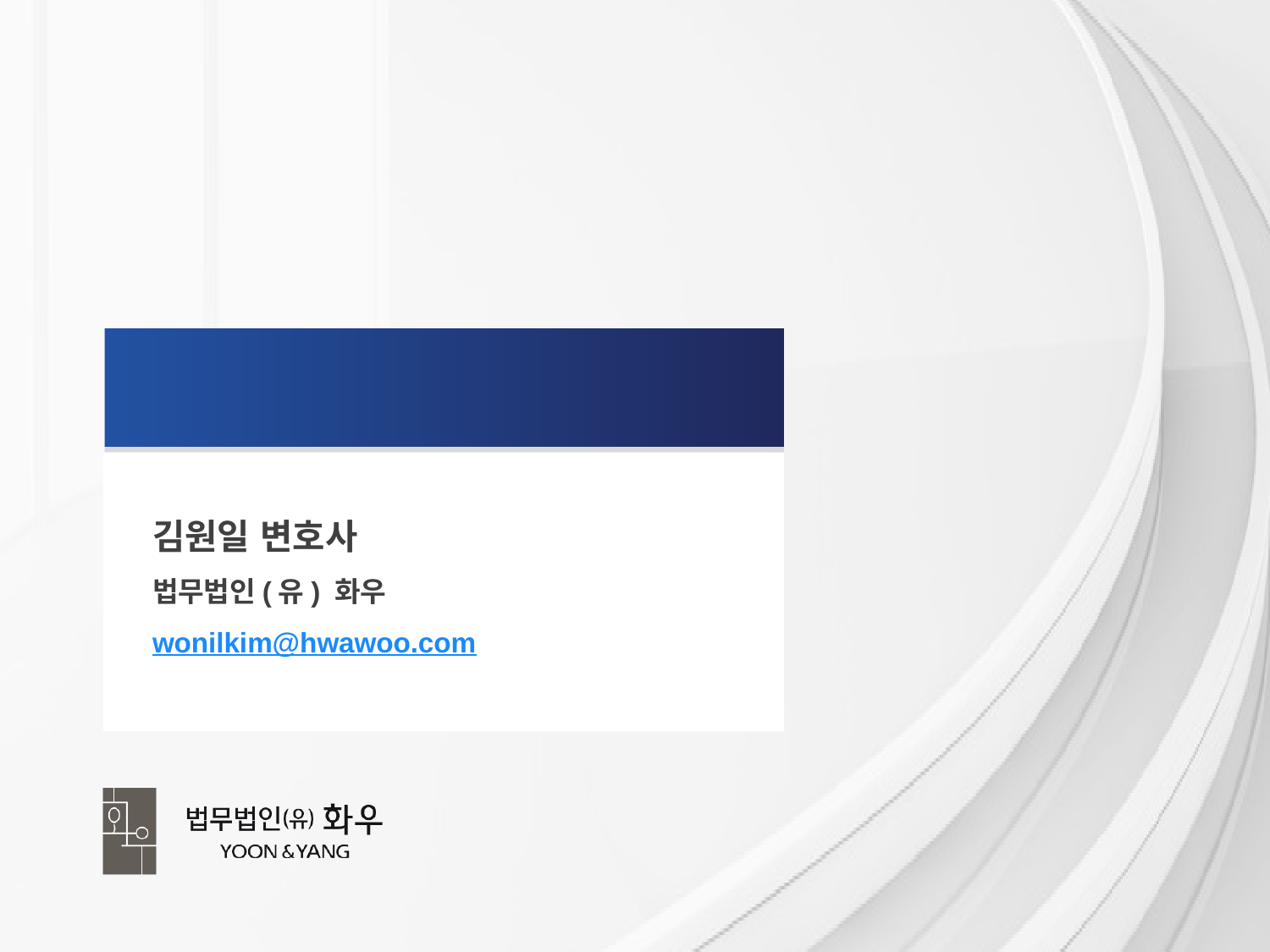

End of Document

김원일 변호사
법무법인(유) 화우
wonilkim@hwawoo.com